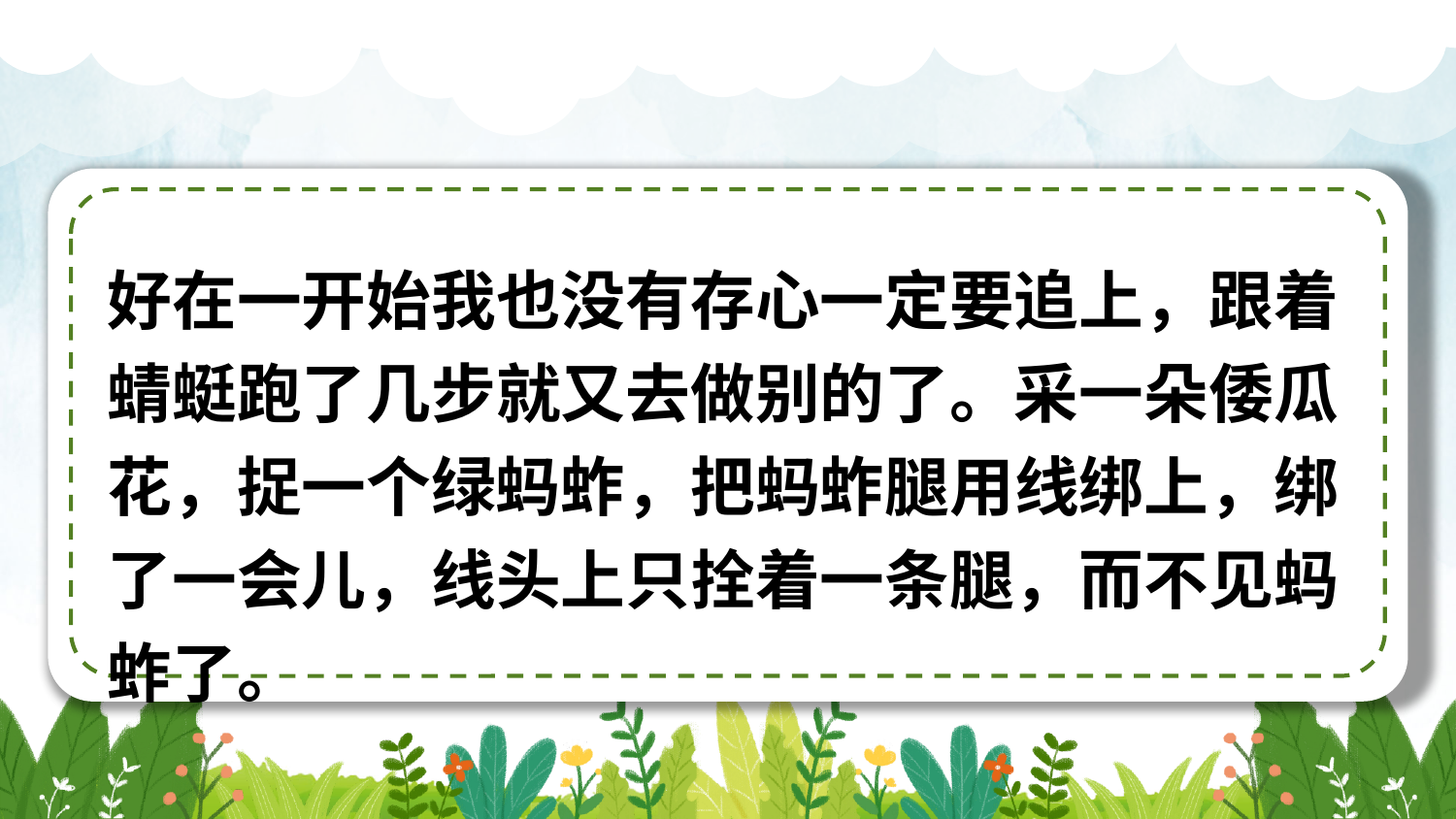

好在一开始我也没有存心一定要追上，跟着蜻蜓跑了几步就又去做别的了。采一朵倭瓜花，捉一个绿蚂蚱，把蚂蚱腿用线绑上，绑了一会儿，线头上只拴着一条腿，而不见蚂蚱了。